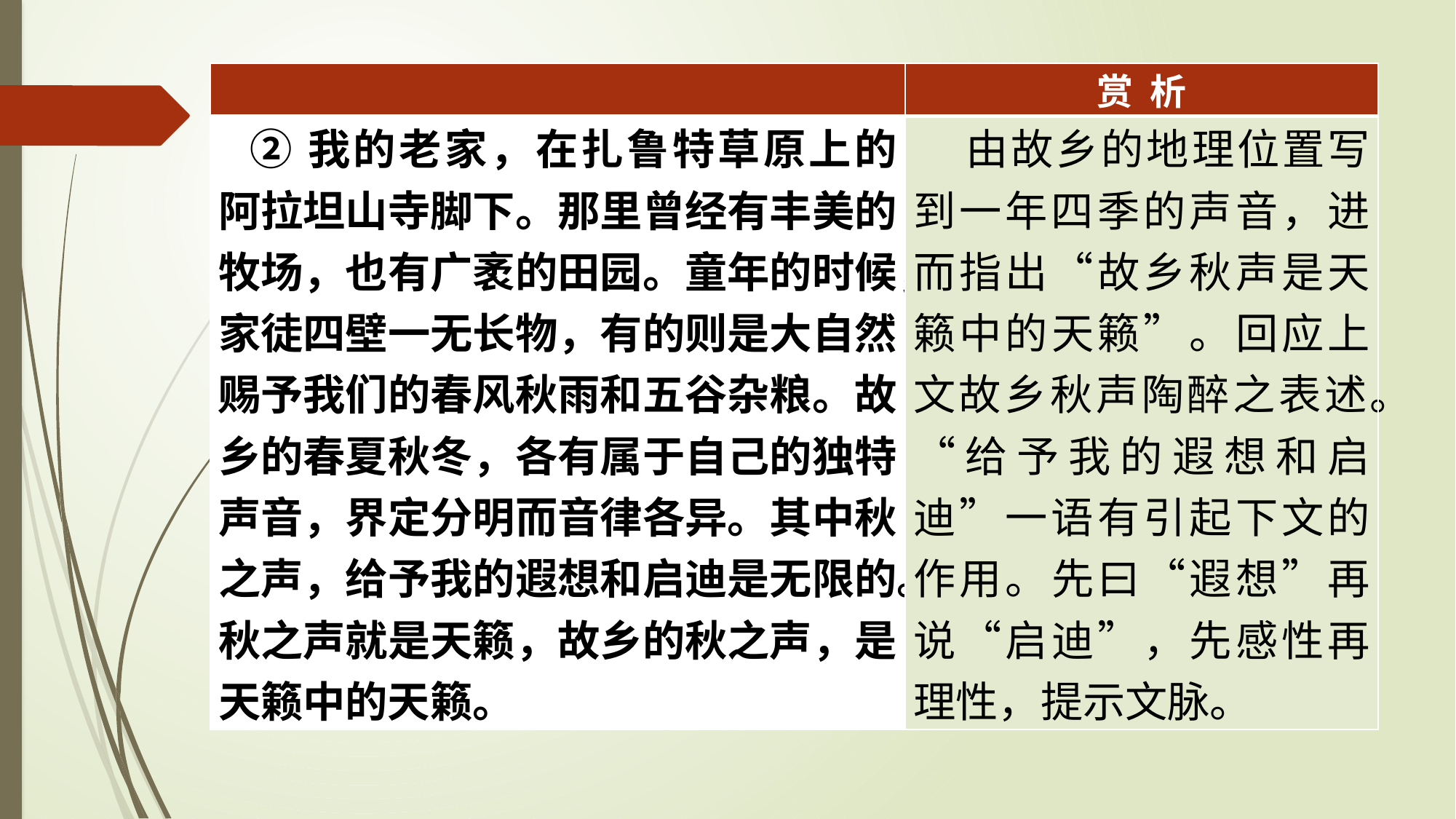

|  | 赏 析 |
| --- | --- |
| ②我的老家，在扎鲁特草原上的阿拉坦山寺脚下。那里曾经有丰美的牧场，也有广袤的田园。童年的时候，家徒四壁一无长物，有的则是大自然赐予我们的春风秋雨和五谷杂粮。故乡的春夏秋冬，各有属于自己的独特声音，界定分明而音律各异。其中秋之声，给予我的遐想和启迪是无限的。秋之声就是天籁，故乡的秋之声，是天籁中的天籁。 | 由故乡的地理位置写到一年四季的声音，进而指出“故乡秋声是天籁中的天籁”。回应上文故乡秋声陶醉之表述。“给予我的遐想和启迪”一语有引起下文的作用。先曰“遐想”再说“启迪”，先感性再理性，提示文脉。 |